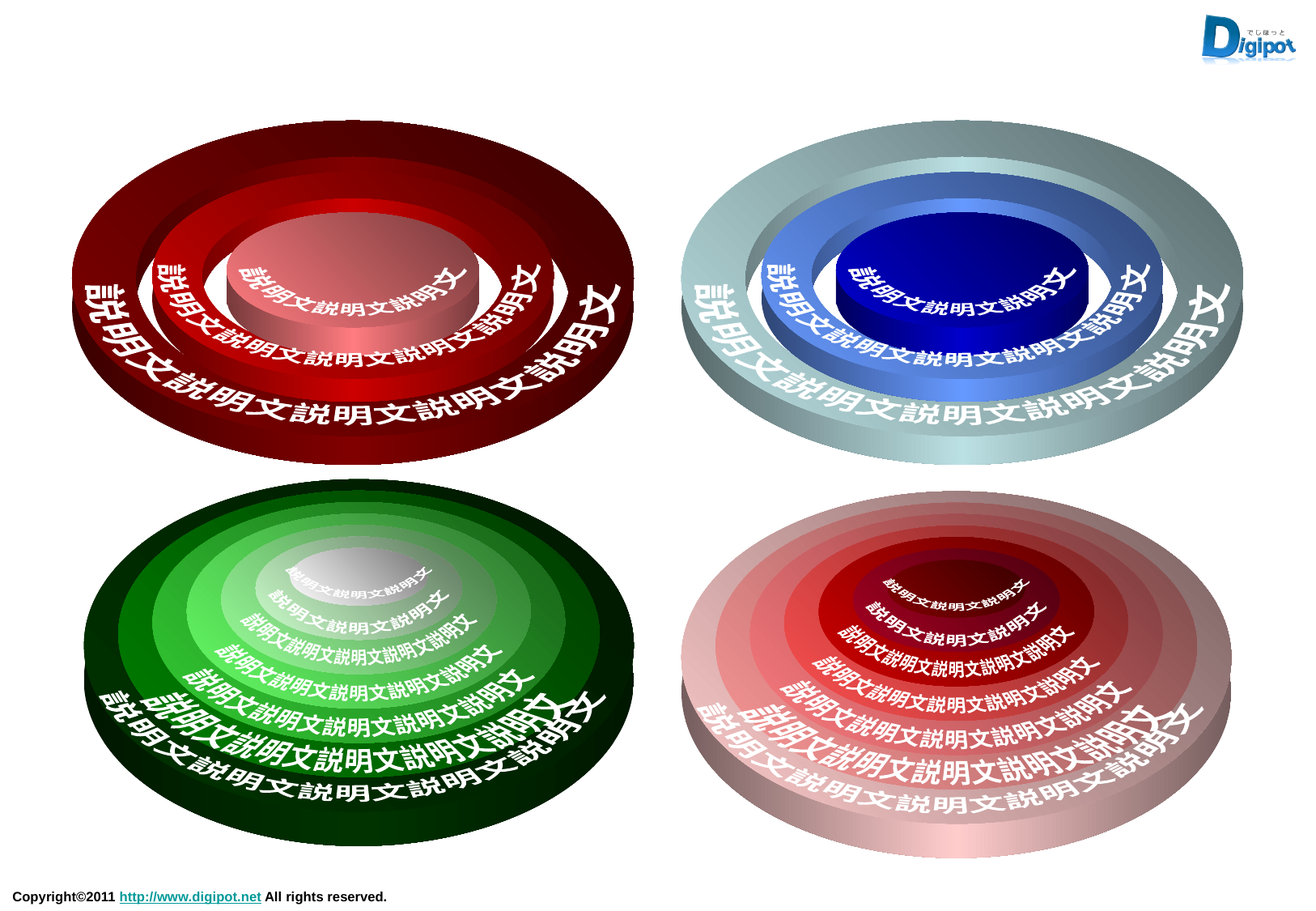

説明文説明文説明文説明文説明文
説明文説明文説明文説明文説明文
説明文説明文説明文説明文説明文
説明文説明文説明文説明文説明文
説明文説明文説明文
説明文説明文説明文
説明文説明文説明文説明文説明文
説明文説明文説明文

説明文説明文説明文説明文説明文
説明文説明文説明文
説明文説明文説明文説明文説明文
説明文説明文説明文

説明文説明文説明文説明文説明文
説明文説明文説明文説明文説明文
説明文説明文説明文説明文説明文
説明文説明文説明文
説明文説明文説明文説明文説明文
説明文説明文説明文説明文説明文
説明文説明文説明文説明文説明文
説明文説明文説明文説明文説明文